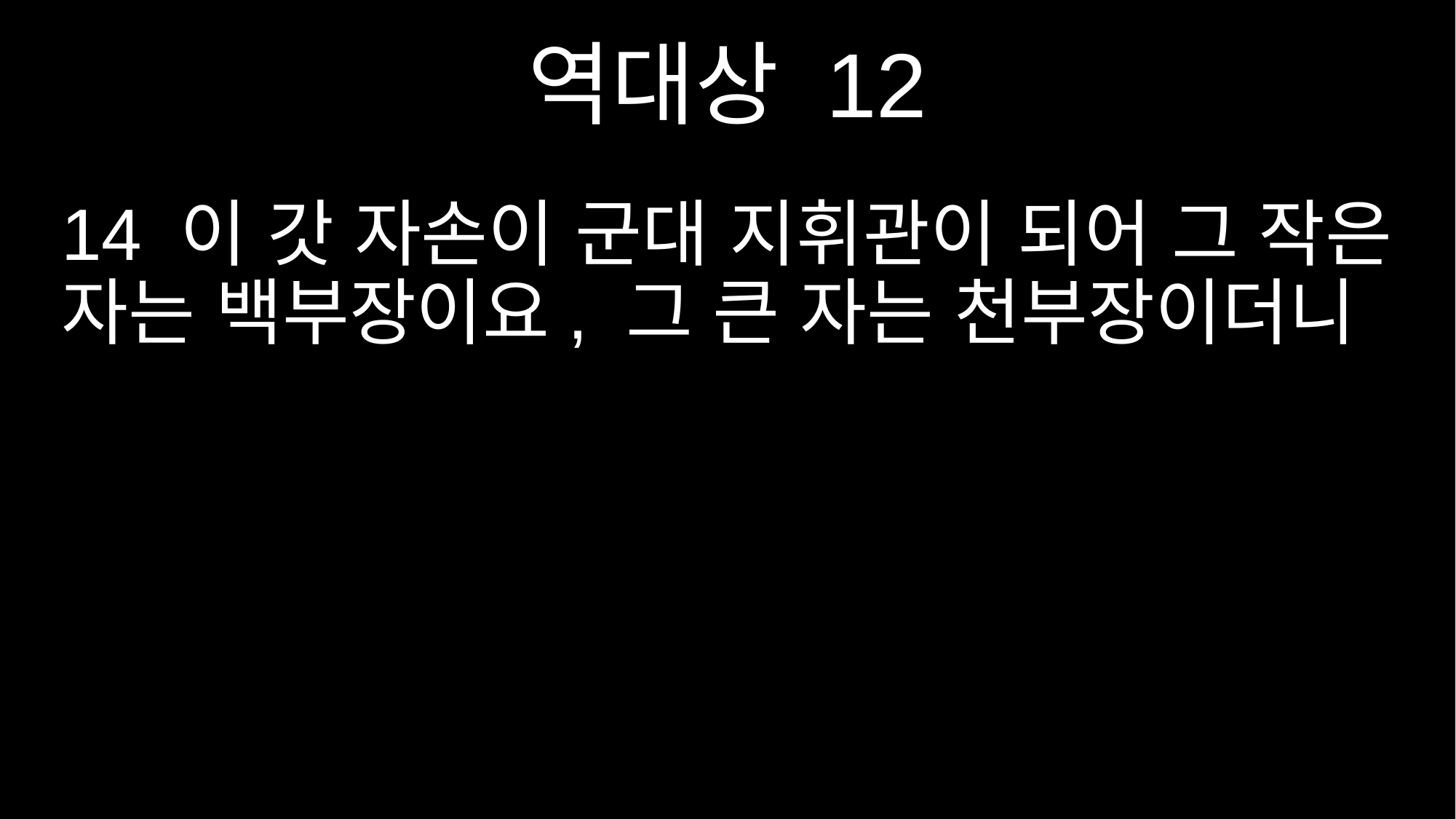

역대상 12
14 이 갓 자손이 군대 지휘관이 되어 그 작은 자는 백부장이요, 그 큰 자는 천부장이더니